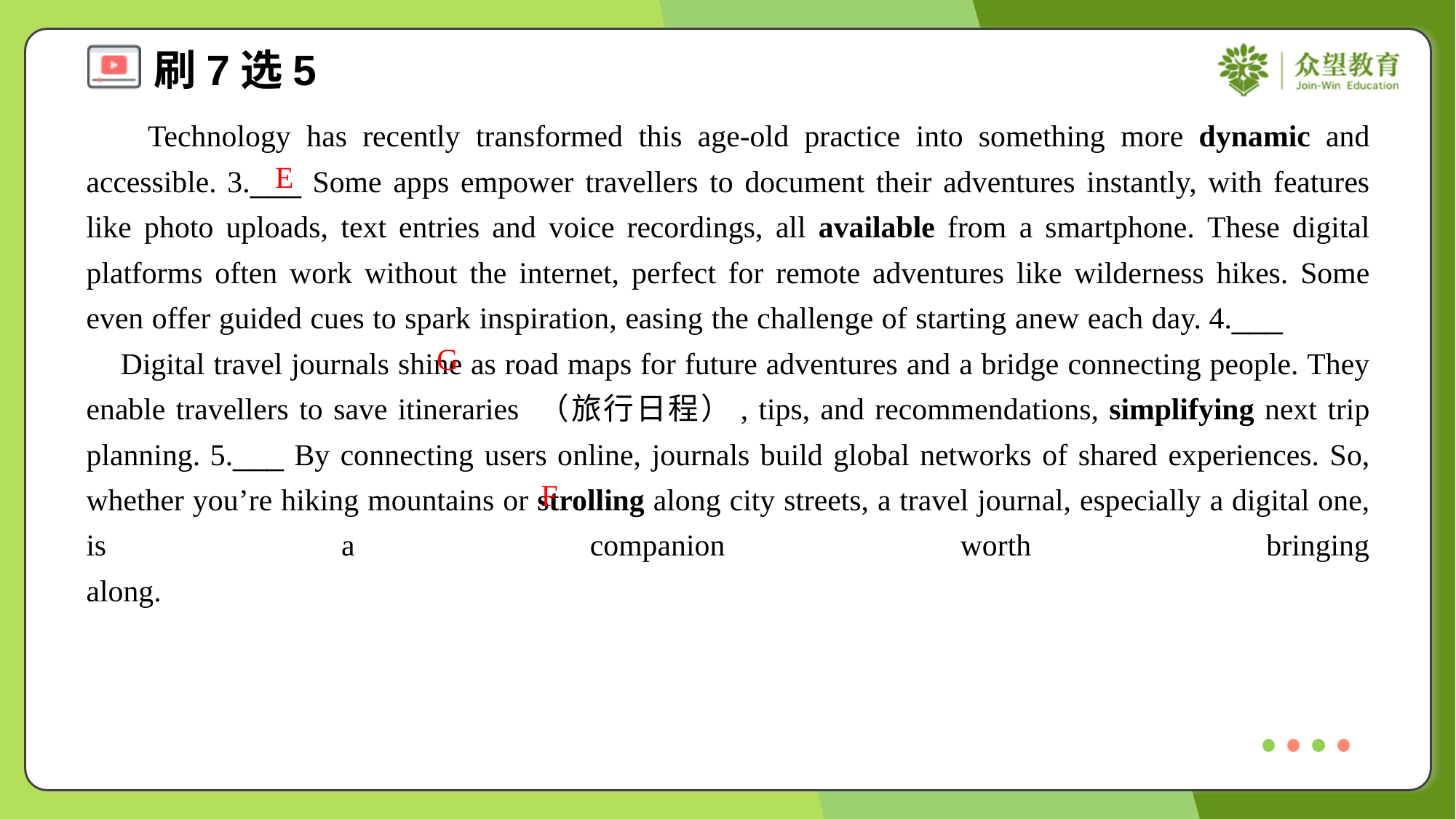

Technology has recently transformed this age-old practice into something more dynamic and accessible. 3.___ Some apps empower travellers to document their adventures instantly, with features like photo uploads, text entries and voice recordings, all available from a smartphone. These digital platforms often work without the internet, perfect for remote adventures like wilderness hikes. Some even offer guided cues to spark inspiration, easing the challenge of starting anew each day. 4.___
    Digital travel journals shine as road maps for future adventures and a bridge connecting people. They enable travellers to save itineraries （旅行日程）, tips, and recommendations, simplifying next trip planning. 5.___ By connecting users online, journals build global networks of shared experiences. So, whether you’re hiking mountains or strolling along city streets, a travel journal, especially a digital one, is a companion worth bringing along.#4
E
G
F